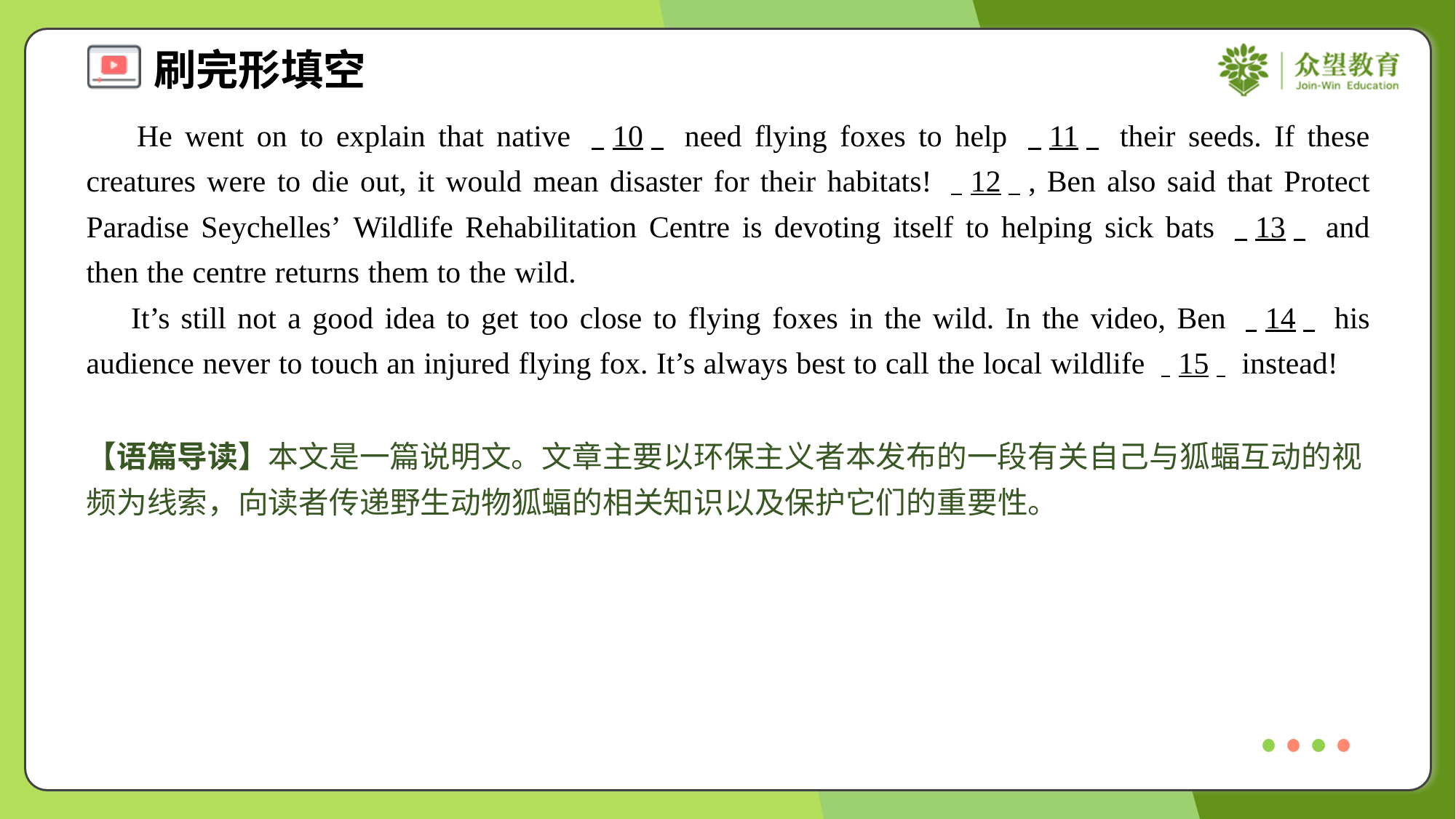

He went on to explain that native . .10. . need flying foxes to help . .11. . their seeds. If these creatures were to die out, it would mean disaster for their habitats! . .12. ., Ben also said that Protect Paradise Seychelles’ Wildlife Rehabilitation Centre is devoting itself to helping sick bats . .13. . and then the centre returns them to the wild.
    It’s still not a good idea to get too close to flying foxes in the wild. In the video, Ben . .14. . his audience never to touch an injured flying fox. It’s always best to call the local wildlife . .15. . instead!
【语篇导读】本文是一篇说明文。文章主要以环保主义者本发布的一段有关自己与狐蝠互动的视频为线索，向读者传递野生动物狐蝠的相关知识以及保护它们的重要性。